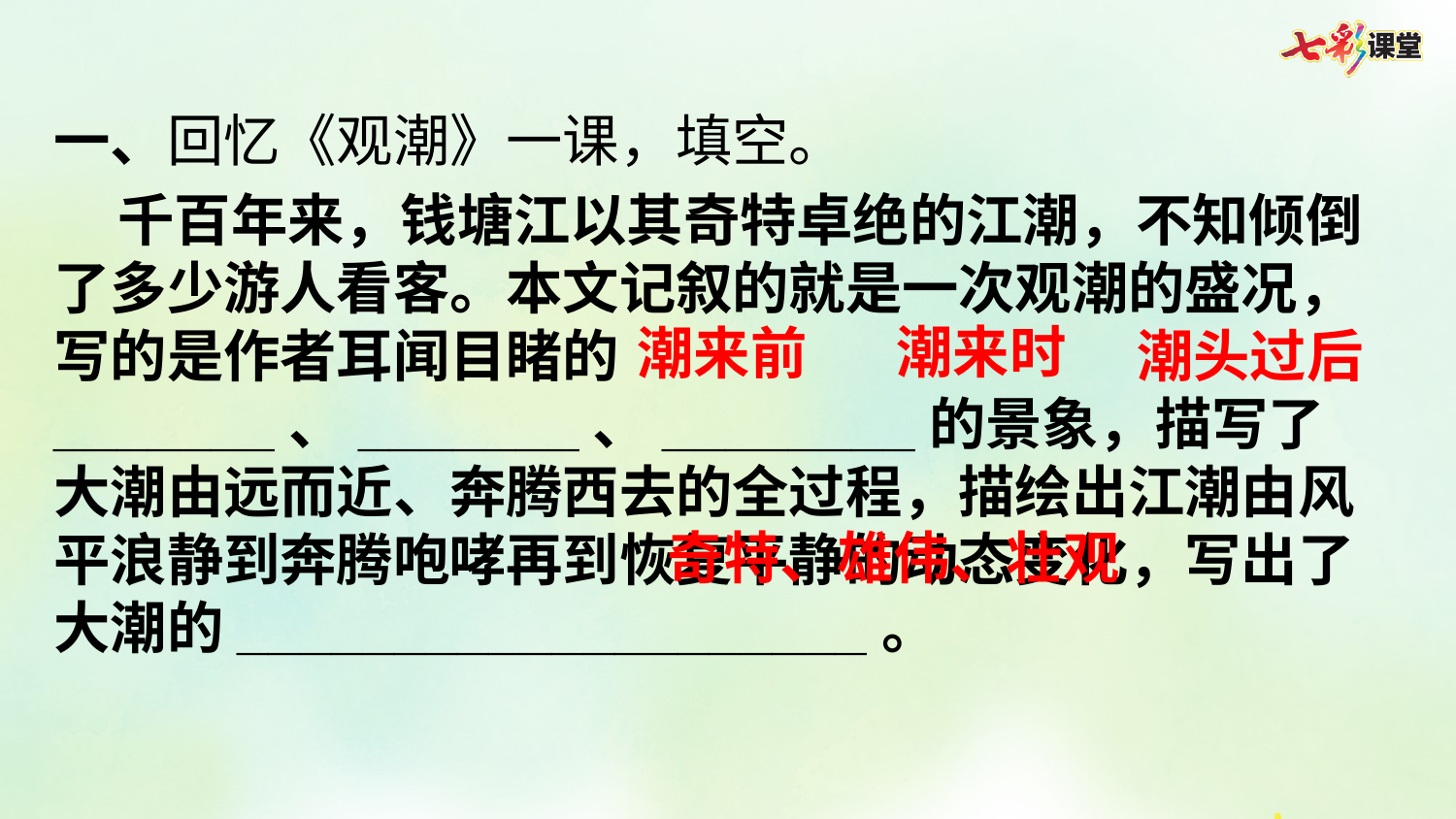

一、回忆《观潮》一课，填空。
    千百年来，钱塘江以其奇特卓绝的江潮，不知倾倒了多少游人看客。本文记叙的就是一次观潮的盛况，写的是作者耳闻目睹的_______、_______、________的景象，描写了大潮由远而近、奔腾西去的全过程，描绘出江潮由风平浪静到奔腾咆哮再到恢复平静的动态变化，写出了大潮的____________________。
潮来时
潮来前
潮头过后
奇特、雄伟、壮观